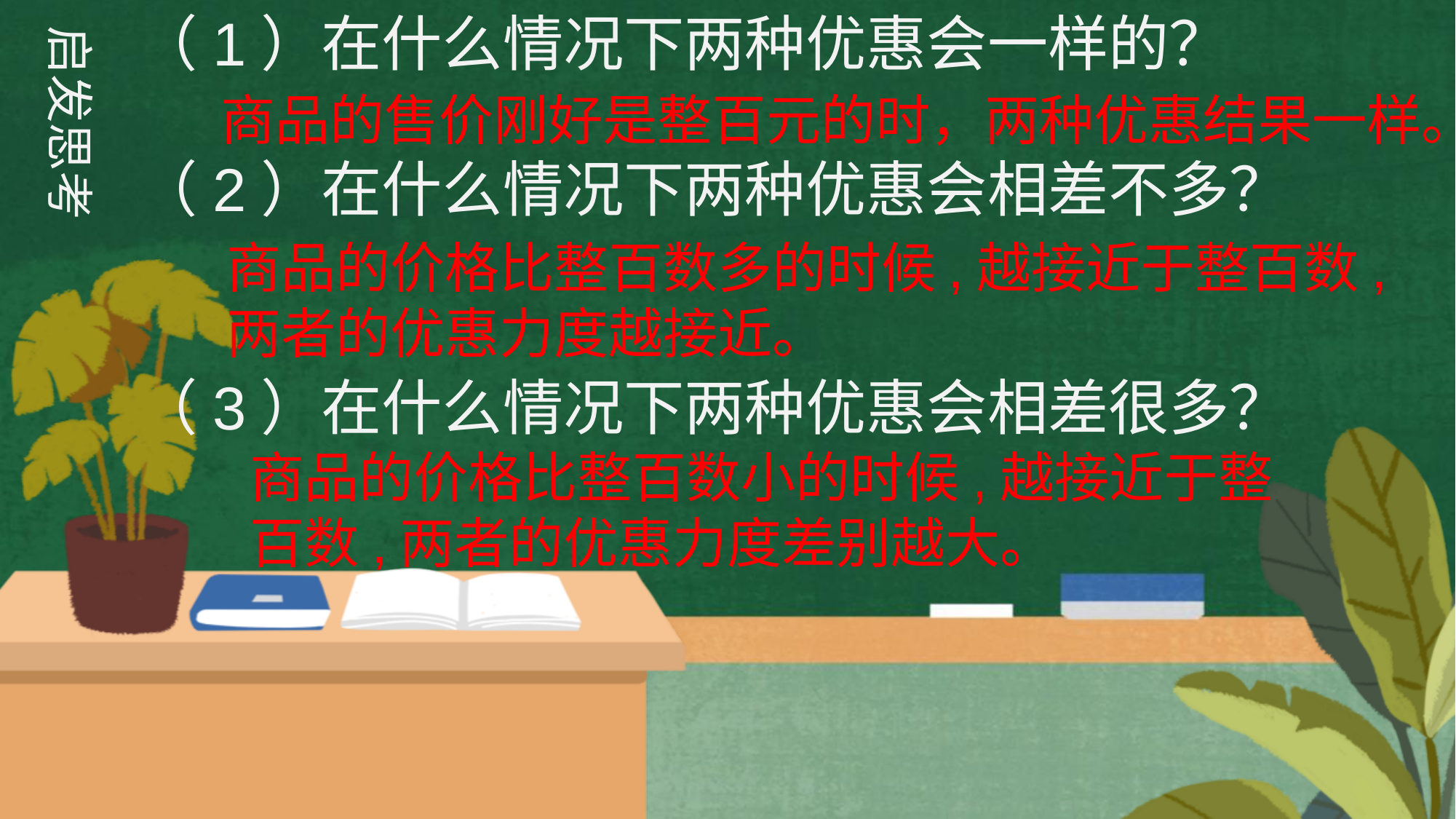

（1）在什么情况下两种优惠会一样的？

（2）在什么情况下两种优惠会相差不多？

（3）在什么情况下两种优惠会相差很多？
启发思考
商品的售价刚好是整百元的时，两种优惠结果一样。
商品的价格比整百数多的时候,越接近于整百数,两者的优惠力度越接近。
商品的价格比整百数小的时候,越接近于整百数,两者的优惠力度差别越大。